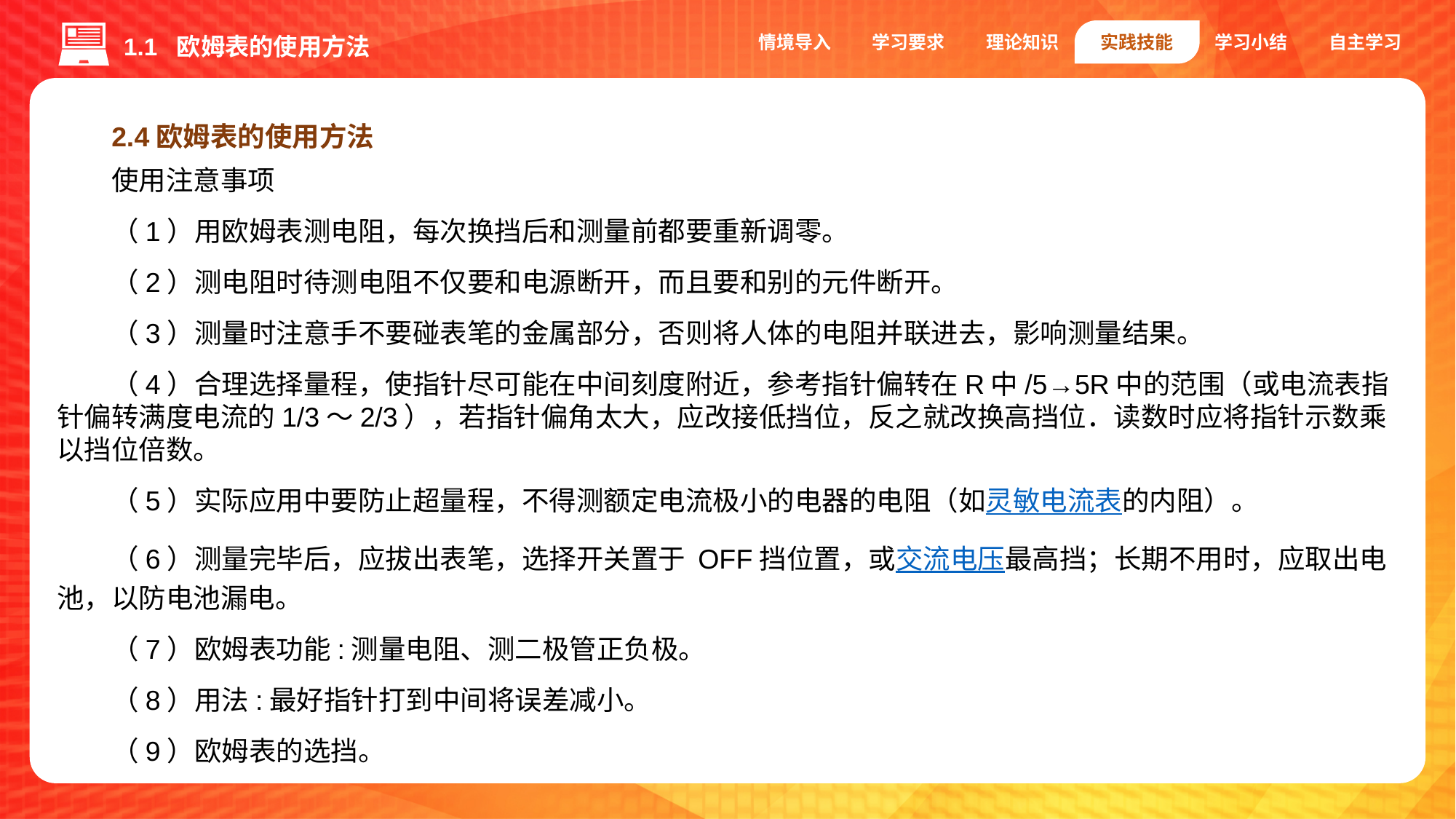

情境导入
学习要求
理论知识
实践技能
学习小结
自主学习

1.1  欧姆表的使用方法

2.4欧姆表的使用方法
使用注意事项
（1）用欧姆表测电阻，每次换挡后和测量前都要重新调零。
（2）测电阻时待测电阻不仅要和电源断开，而且要和别的元件断开。
（3）测量时注意手不要碰表笔的金属部分，否则将人体的电阻并联进去，影响测量结果。
（4）合理选择量程，使指针尽可能在中间刻度附近，参考指针偏转在R中/5→5R中的范围（或电流表指针偏转满度电流的1/3～2/3），若指针偏角太大，应改接低挡位，反之就改换高挡位．读数时应将指针示数乘以挡位倍数。
（5）实际应用中要防止超量程，不得测额定电流极小的电器的电阻（如灵敏电流表的内阻）。
（6）测量完毕后，应拔出表笔，选择开关置于 OFF挡位置，或交流电压最高挡；长期不用时，应取出电池，以防电池漏电。
（7）欧姆表功能:测量电阻、测二极管正负极。
（8）用法:最好指针打到中间将误差减小。
（9）欧姆表的选挡。